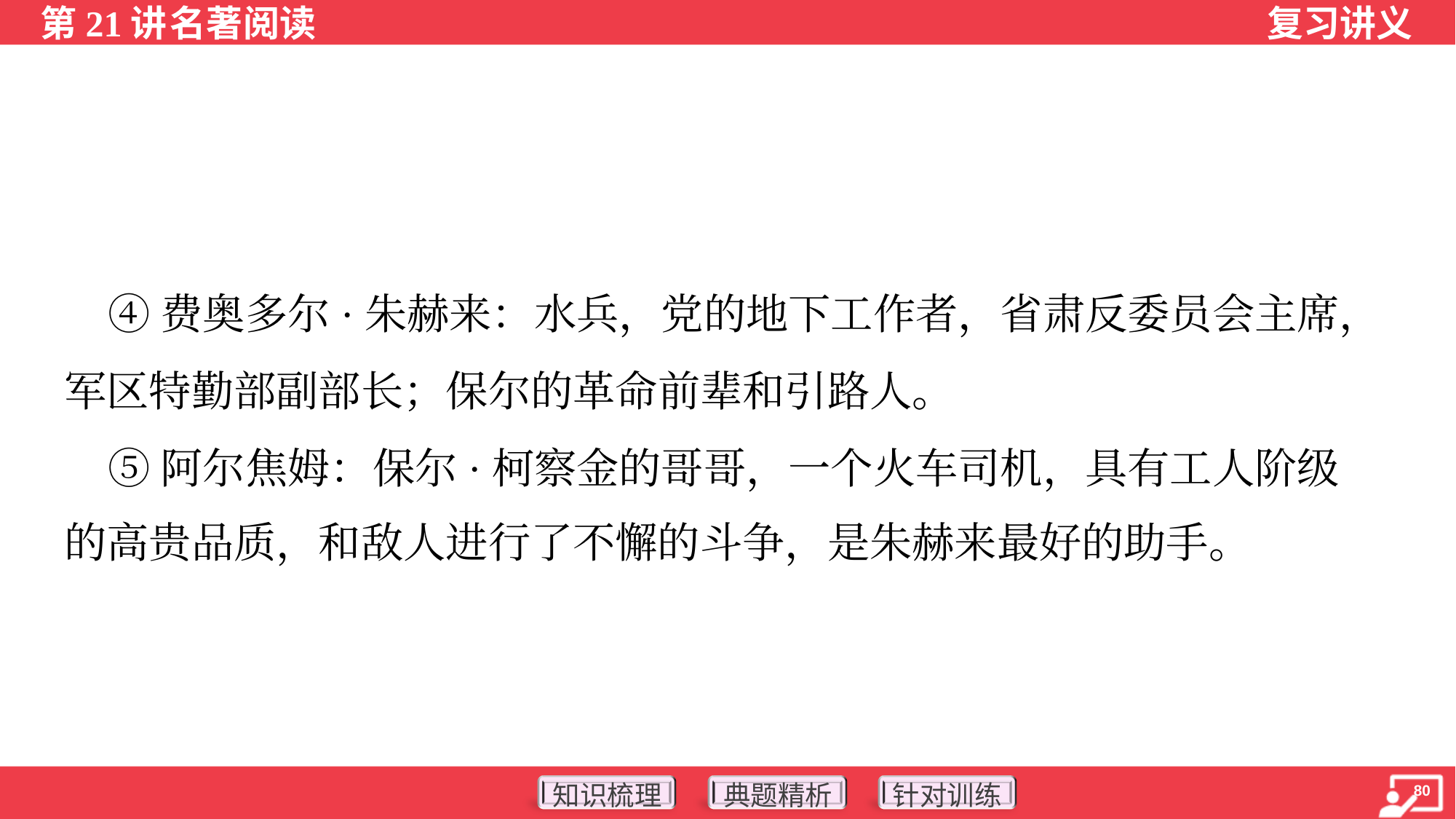

④费奥多尔·朱赫来：水兵，党的地下工作者，省肃反委员会主席，
军区特勤部副部长；保尔的革命前辈和引路人。
    ⑤阿尔焦姆：保尔·柯察金的哥哥，一个火车司机，具有工人阶级
的高贵品质，和敌人进行了不懈的斗争，是朱赫来最好的助手。